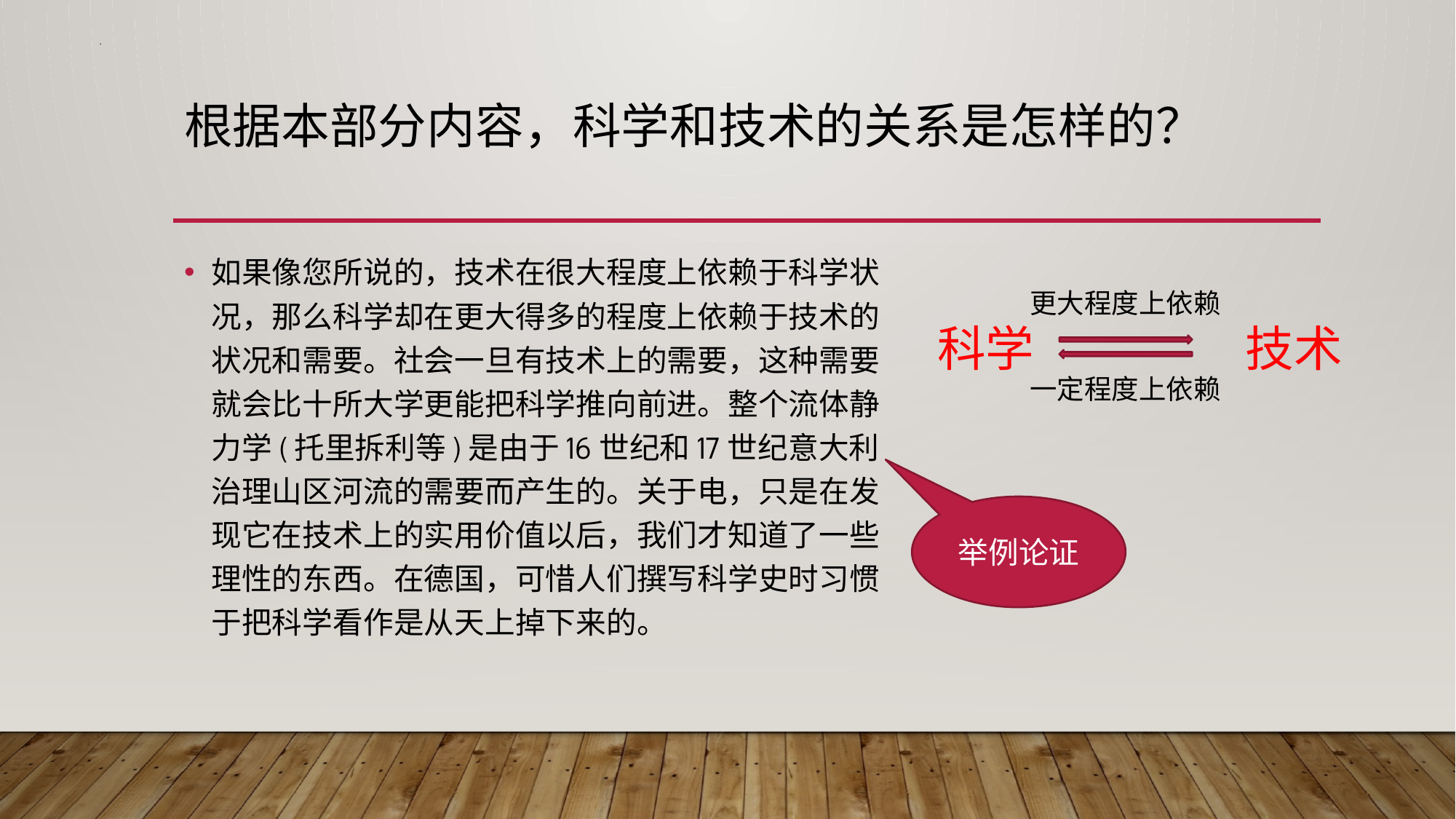

# 根据本部分内容，科学和技术的关系是怎样的？
如果像您所说的，技术在很大程度上依赖于科学状况，那么科学却在更大得多的程度上依赖于技术的状况和需要。社会一旦有技术上的需要，这种需要就会比十所大学更能把科学推向前进。整个流体静力学(托里拆利等)是由于16世纪和17世纪意大利治理山区河流的需要而产生的。关于电，只是在发现它在技术上的实用价值以后，我们才知道了一些理性的东西。在德国，可惜人们撰写科学史时习惯于把科学看作是从天上掉下来的。

更大程度上依赖

科学
技术
一定程度上依赖
举例论证